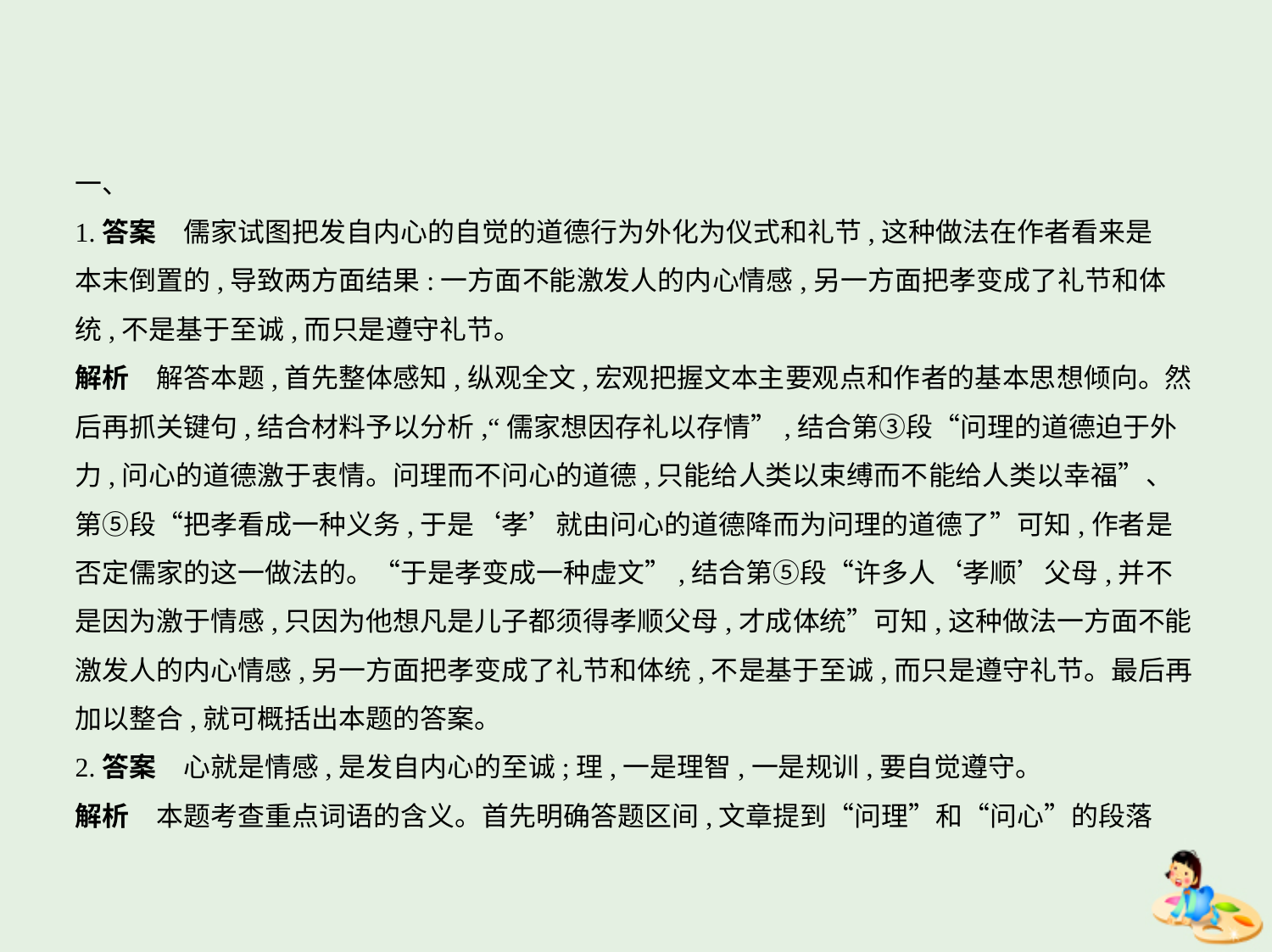

一、
1.答案　儒家试图把发自内心的自觉的道德行为外化为仪式和礼节,这种做法在作者看来是
本末倒置的,导致两方面结果:一方面不能激发人的内心情感,另一方面把孝变成了礼节和体
统,不是基于至诚,而只是遵守礼节。
解析　解答本题,首先整体感知,纵观全文,宏观把握文本主要观点和作者的基本思想倾向。然
后再抓关键句,结合材料予以分析,“儒家想因存礼以存情”,结合第③段“问理的道德迫于外
力,问心的道德激于衷情。问理而不问心的道德,只能给人类以束缚而不能给人类以幸福”、
第⑤段“把孝看成一种义务,于是‘孝’就由问心的道德降而为问理的道德了”可知,作者是
否定儒家的这一做法的。“于是孝变成一种虚文”,结合第⑤段“许多人‘孝顺’父母,并不
是因为激于情感,只因为他想凡是儿子都须得孝顺父母,才成体统”可知,这种做法一方面不能
激发人的内心情感,另一方面把孝变成了礼节和体统,不是基于至诚,而只是遵守礼节。最后再
加以整合,就可概括出本题的答案。
2.答案　心就是情感,是发自内心的至诚;理,一是理智,一是规训,要自觉遵守。
解析　本题考查重点词语的含义。首先明确答题区间,文章提到“问理”和“问心”的段落